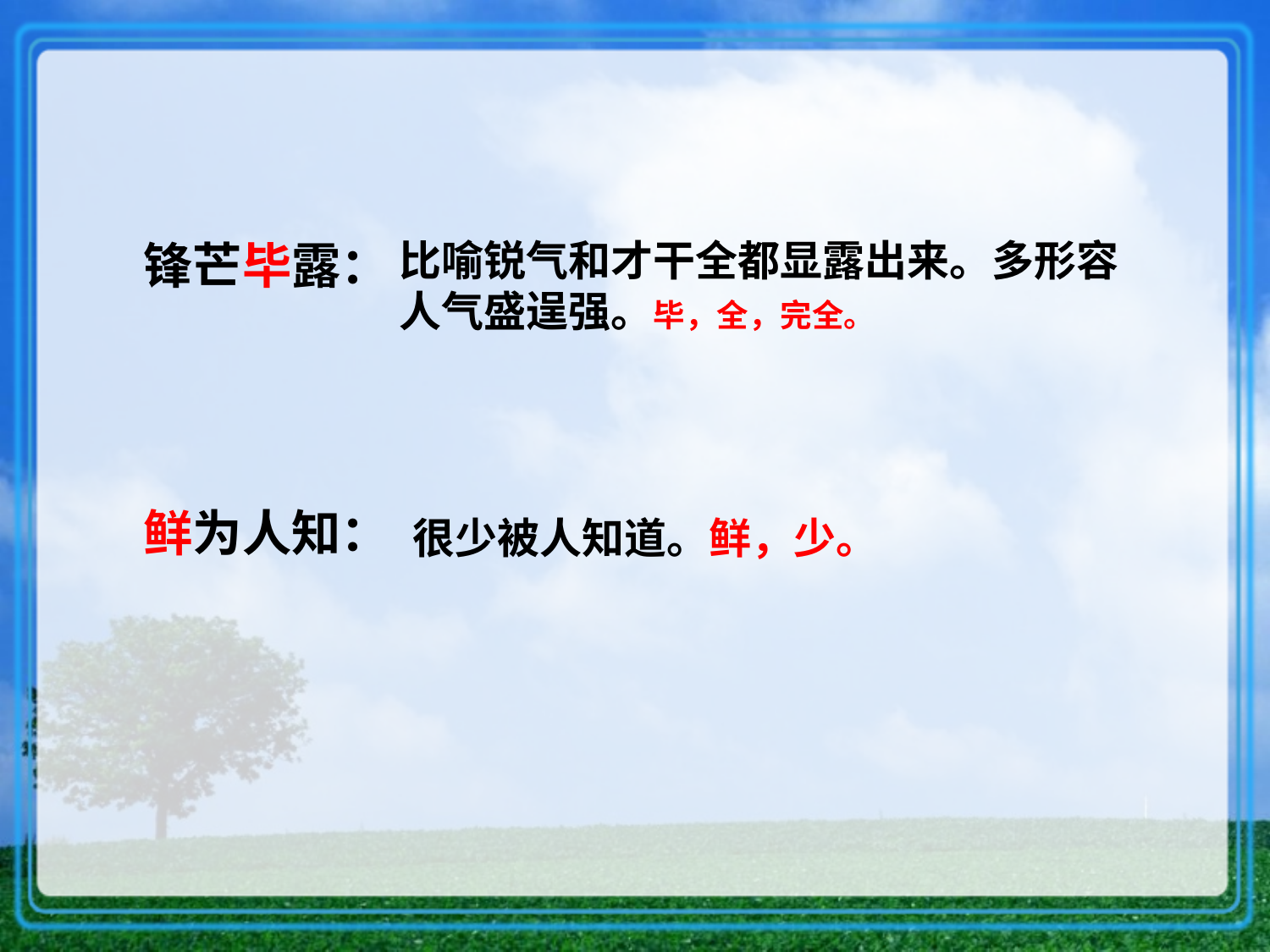

锋芒毕露：
比喻锐气和才干全都显露出来。多形容人气盛逞强。毕，全，完全。
鲜为人知：
很少被人知道。鲜，少。